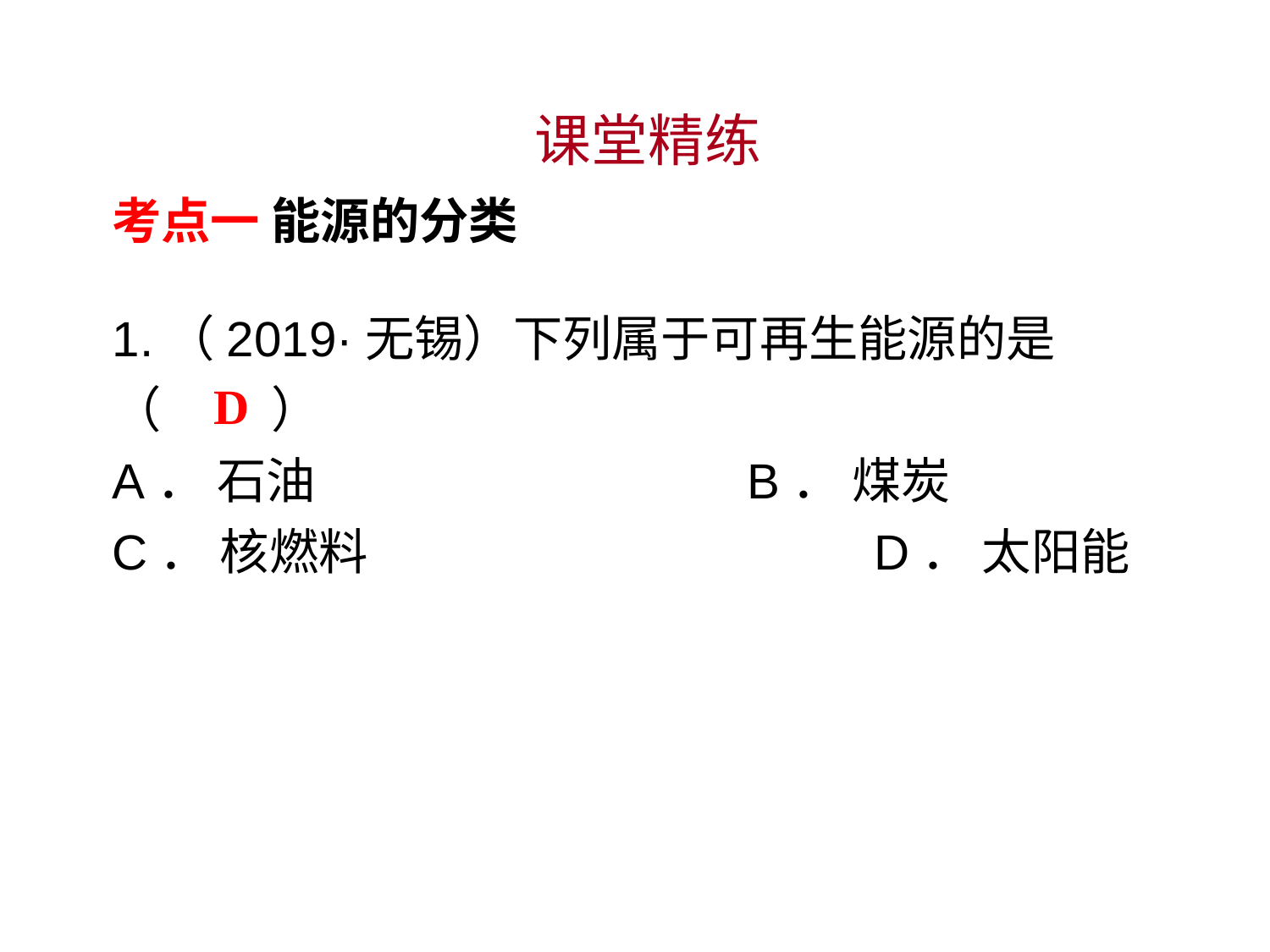

课堂精练
考点一 能源的分类
1.（2019·无锡）下列属于可再生能源的是
（　 　）
A． 石油 				B． 煤炭
C． 核燃料				D． 太阳能
D